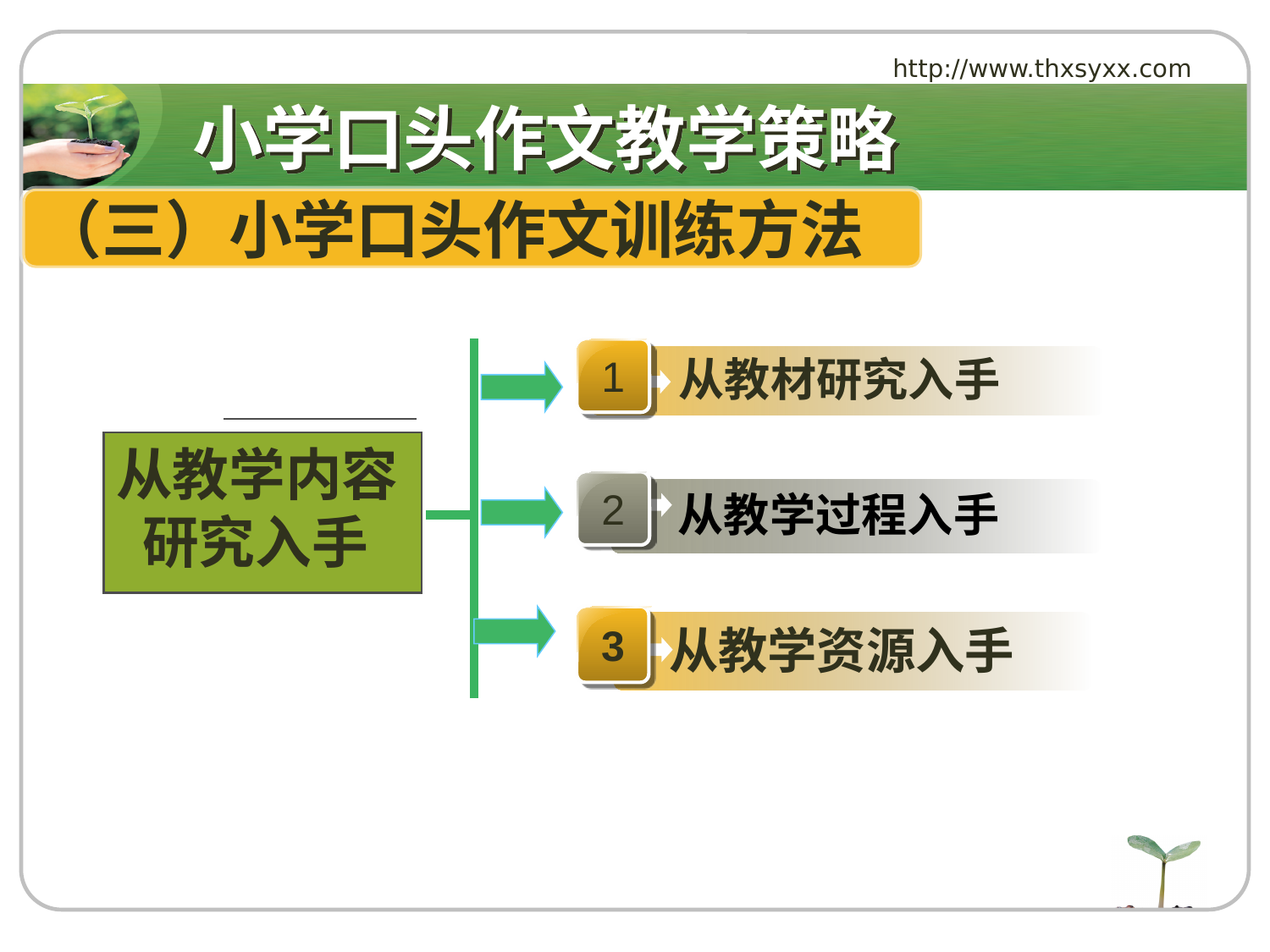

http://www.thxsyxx.com
# 小学口头作文教学策略
（三）小学口头作文训练方法
1

从教材研究入手

从教学内容
 研究入手
2

从教学过程入手

3

从教学资源入手